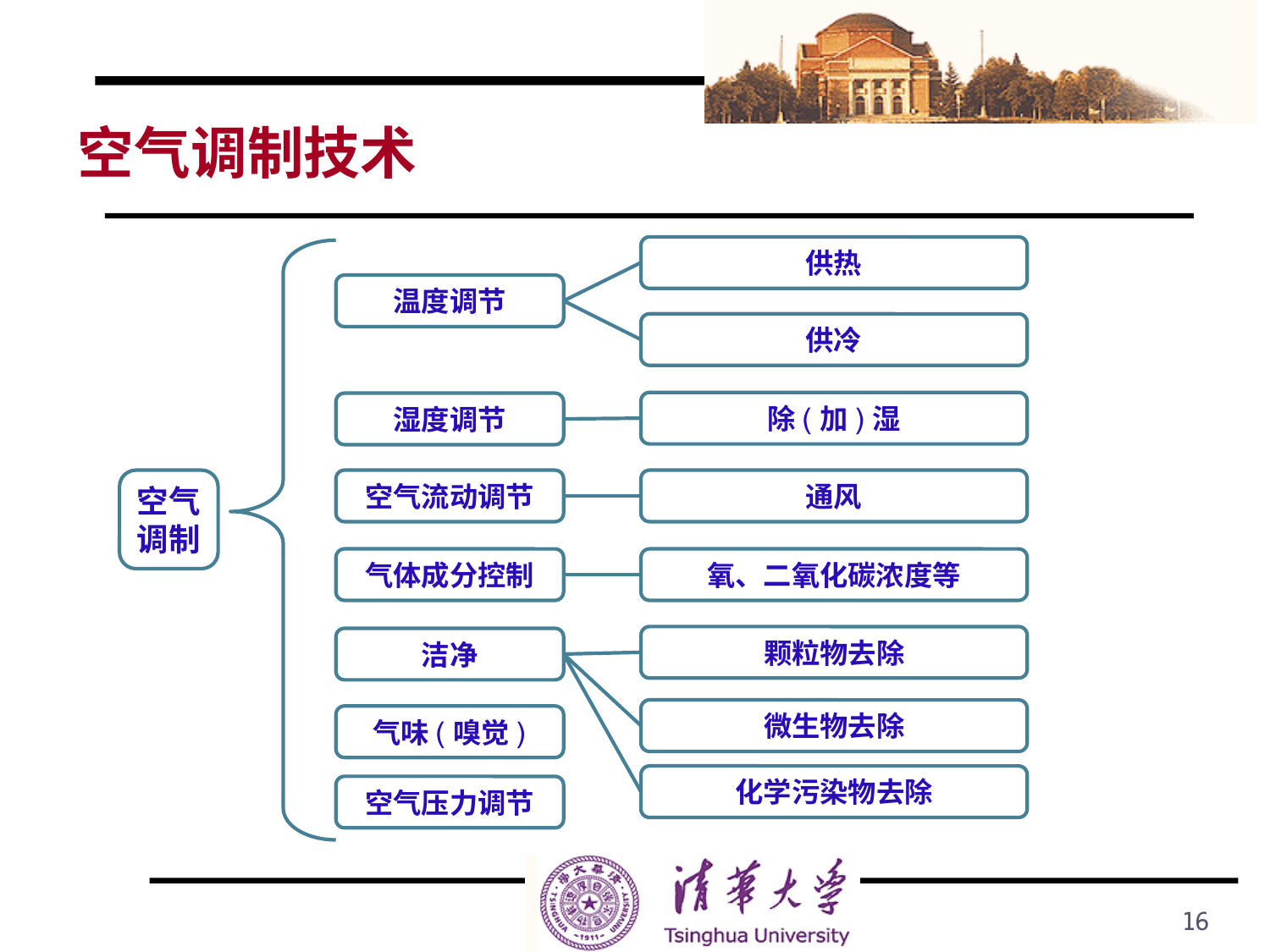

# 空气调制技术
供热

温度调节
供冷
除(加)湿
湿度调节
空气调制
空气流动调节
通风
气体成分控制
氧、二氧化碳浓度等
颗粒物去除
洁净
微生物去除
气味(嗅觉)
化学污染物去除
空气压力调节